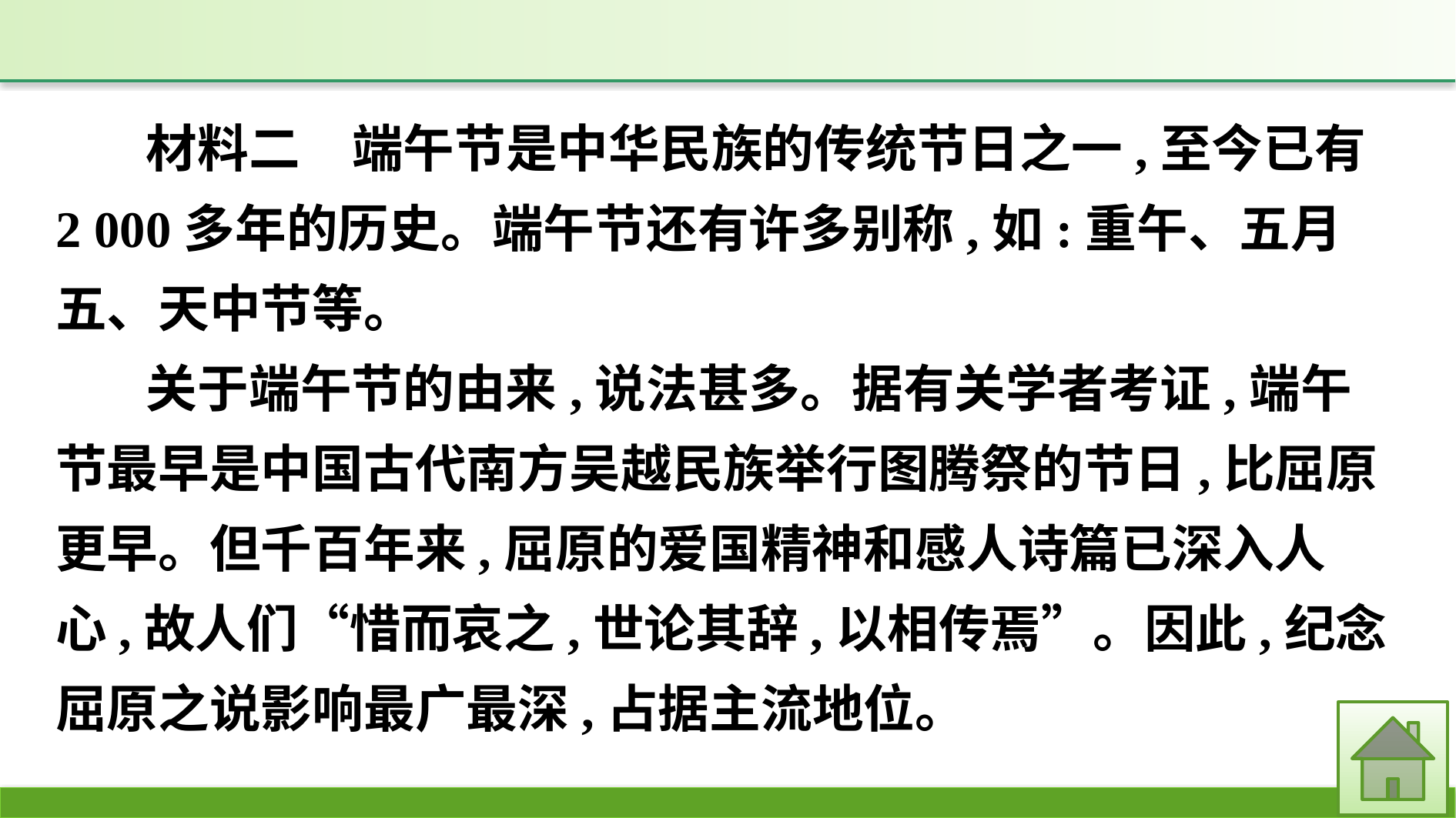

材料二　端午节是中华民族的传统节日之一,至今已有   2 000多年的历史。端午节还有许多别称,如:重午、五月五、天中节等。
关于端午节的由来,说法甚多。据有关学者考证,端午节最早是中国古代南方吴越民族举行图腾祭的节日,比屈原更早。但千百年来,屈原的爱国精神和感人诗篇已深入人心,故人们“惜而哀之,世论其辞,以相传焉”。因此,纪念屈原之说影响最广最深,占据主流地位。